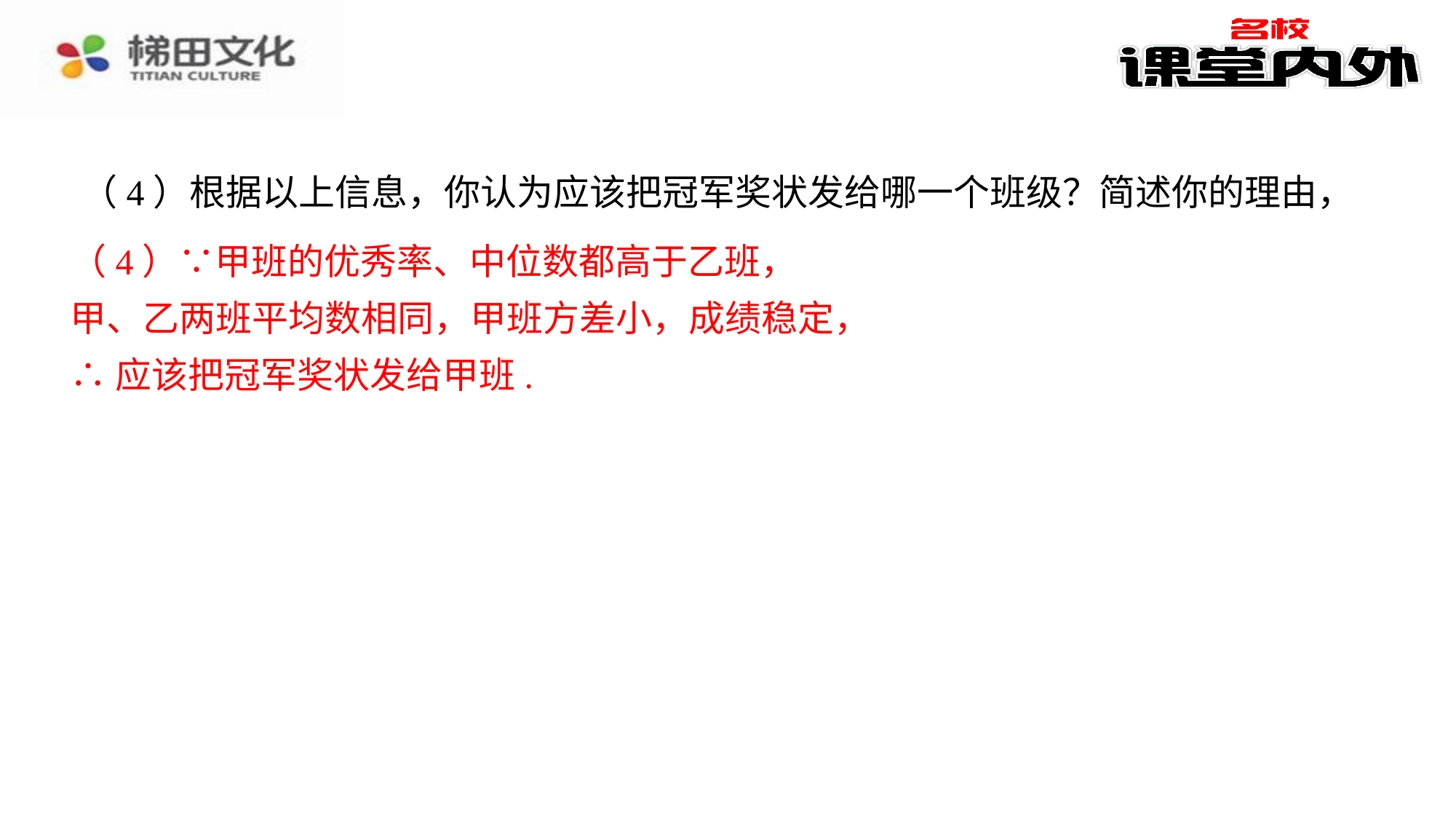

（4）根据以上信息，你认为应该把冠军奖状发给哪一个班级？简述你的理由，
（4）∵甲班的优秀率、中位数都高于乙班，
甲、乙两班平均数相同，甲班方差小，成绩稳定，
∴应该把冠军奖状发给甲班.